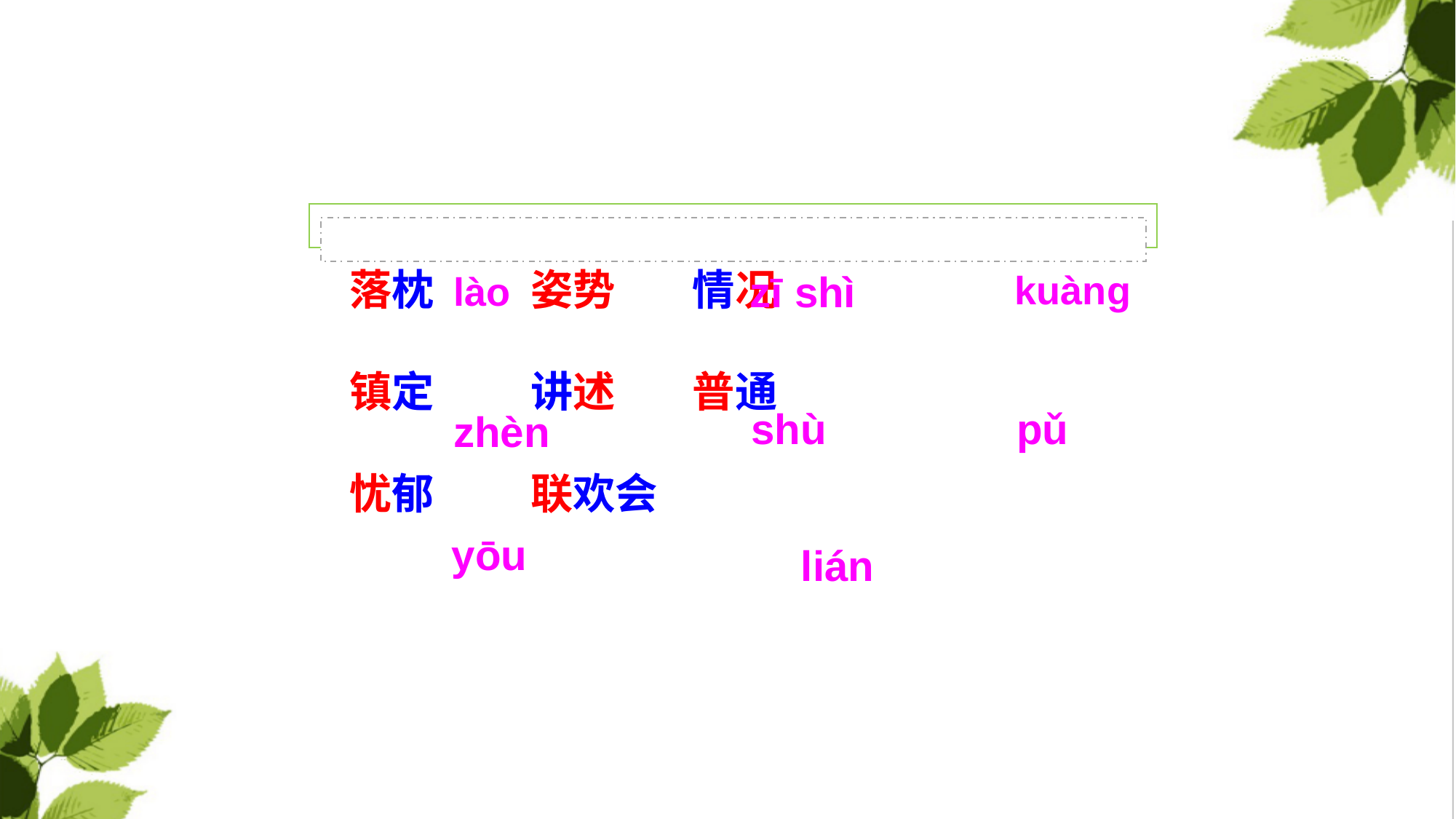

落枕          姿势        情况
镇定          讲述        普通
忧郁          联欢会
zī shì
 kuànɡ
lào
shù
pǔ
zhèn
yōu
lián